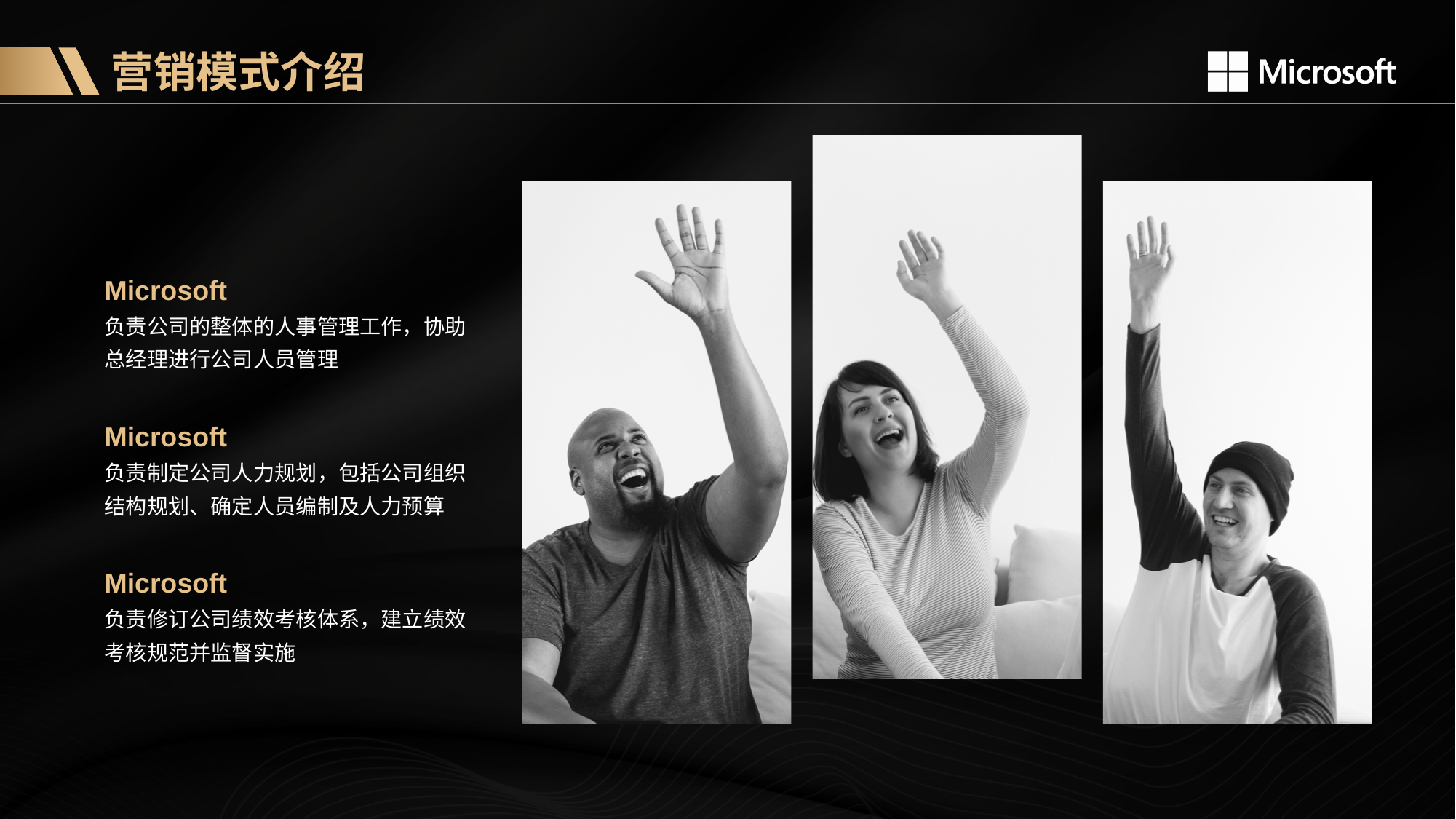

营销模式介绍

Microsoft
负责公司的整体的人事管理工作，协助总经理进行公司人员管理
Microsoft
负责制定公司人力规划，包括公司组织结构规划、确定人员编制及人力预算
Microsoft
负责修订公司绩效考核体系，建立绩效考核规范并监督实施